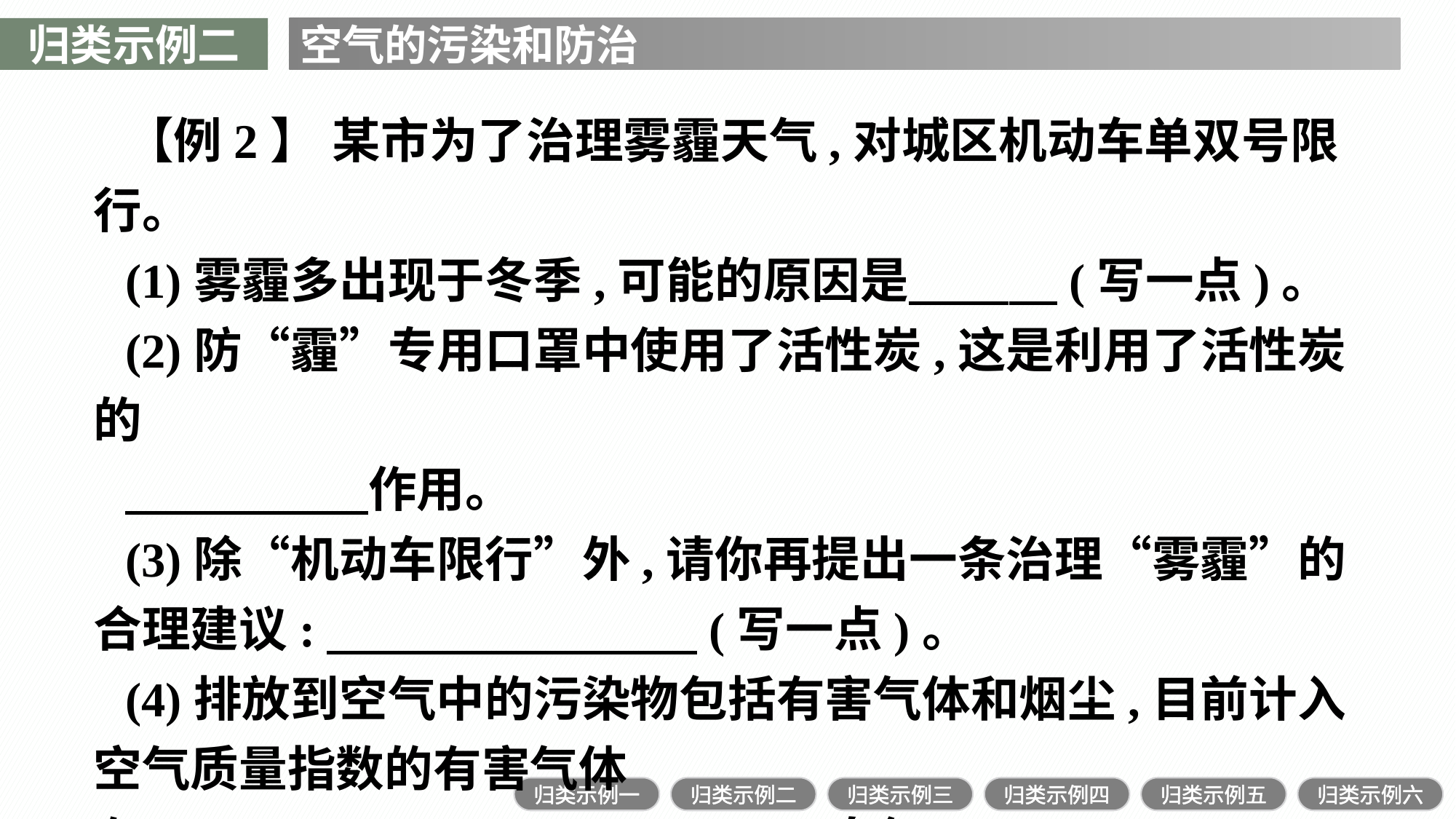

归类示例二
空气的污染和防治

【例2】 某市为了治理雾霾天气,对城区机动车单双号限行。
(1)雾霾多出现于冬季,可能的原因是         　(写一点)。
(2)防“霾”专用口罩中使用了活性炭,这是利用了活性炭的
　　　　　作用。
(3)除“机动车限行”外,请你再提出一条治理“雾霾”的合理建议:　                             (写一点)。
(4)排放到空气中的污染物包括有害气体和烟尘,目前计入空气质量指数的有害气体有　　　　、　　　、NO2、O3(臭氧)。